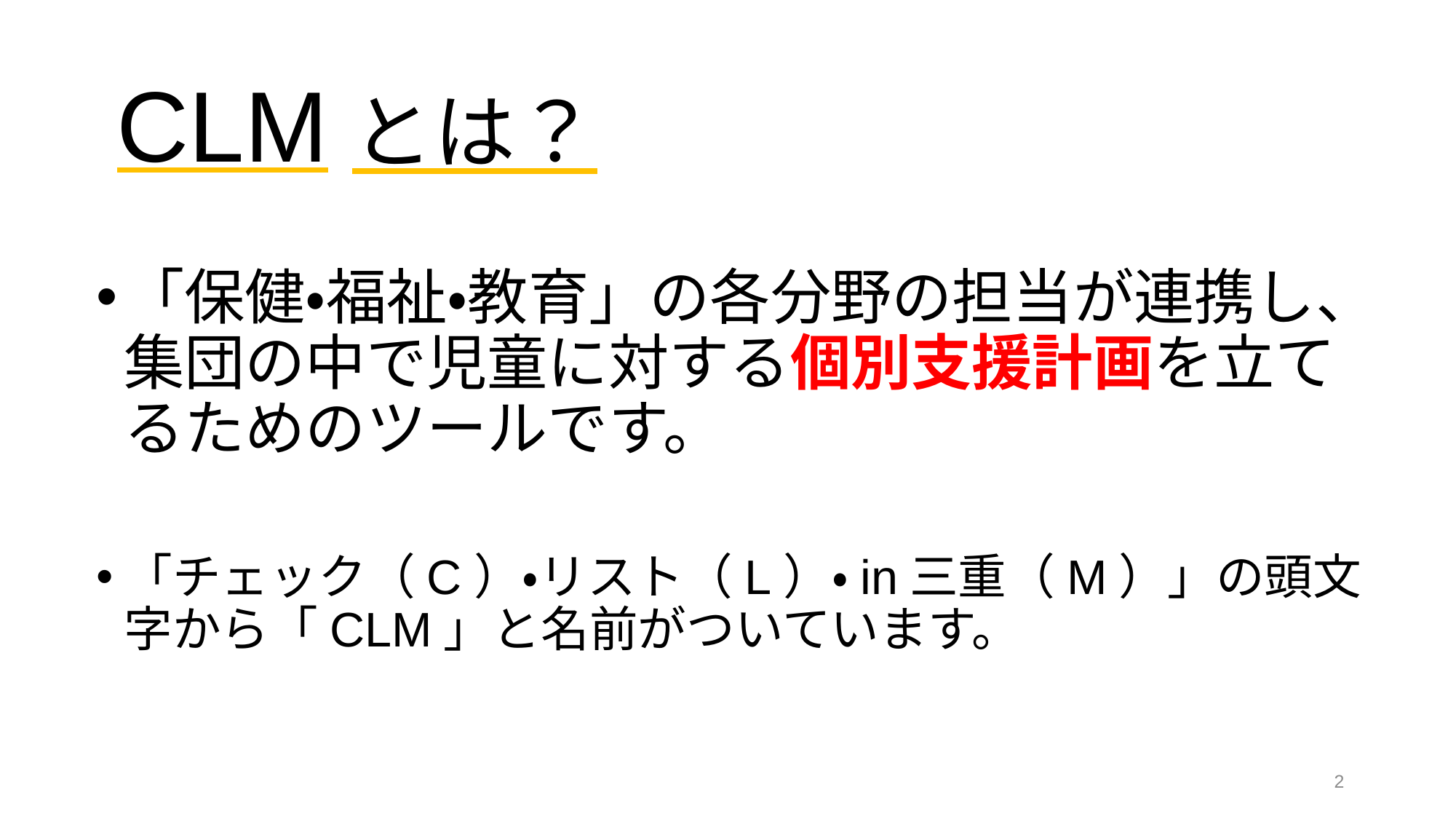

# CLMとは？

「保健・福祉・教育」の各分野の担当が連携し、集団の中で児童に対する個別支援計画を立てるためのツールです。

「チェック（C）・リスト（L）・in三重（M）」の頭文字から「CLM」と名前がついています。

2